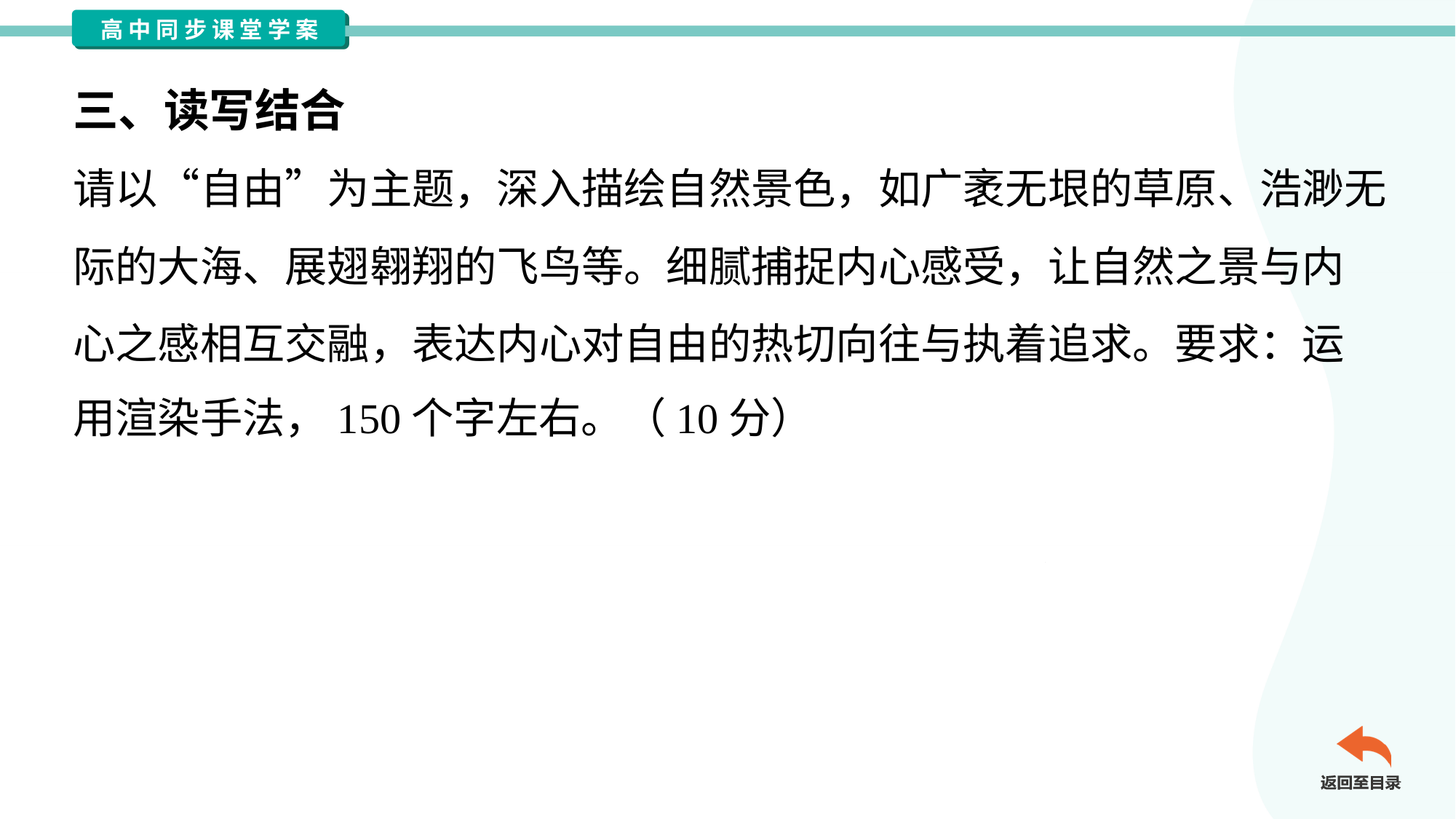

三、读写结合
请以“自由”为主题，深入描绘自然景色，如广袤无垠的草原、浩渺无
际的大海、展翅翱翔的飞鸟等。细腻捕捉内心感受，让自然之景与内
心之感相互交融，表达内心对自由的热切向往与执着追求。要求：运
用渲染手法，150个字左右。（10分）